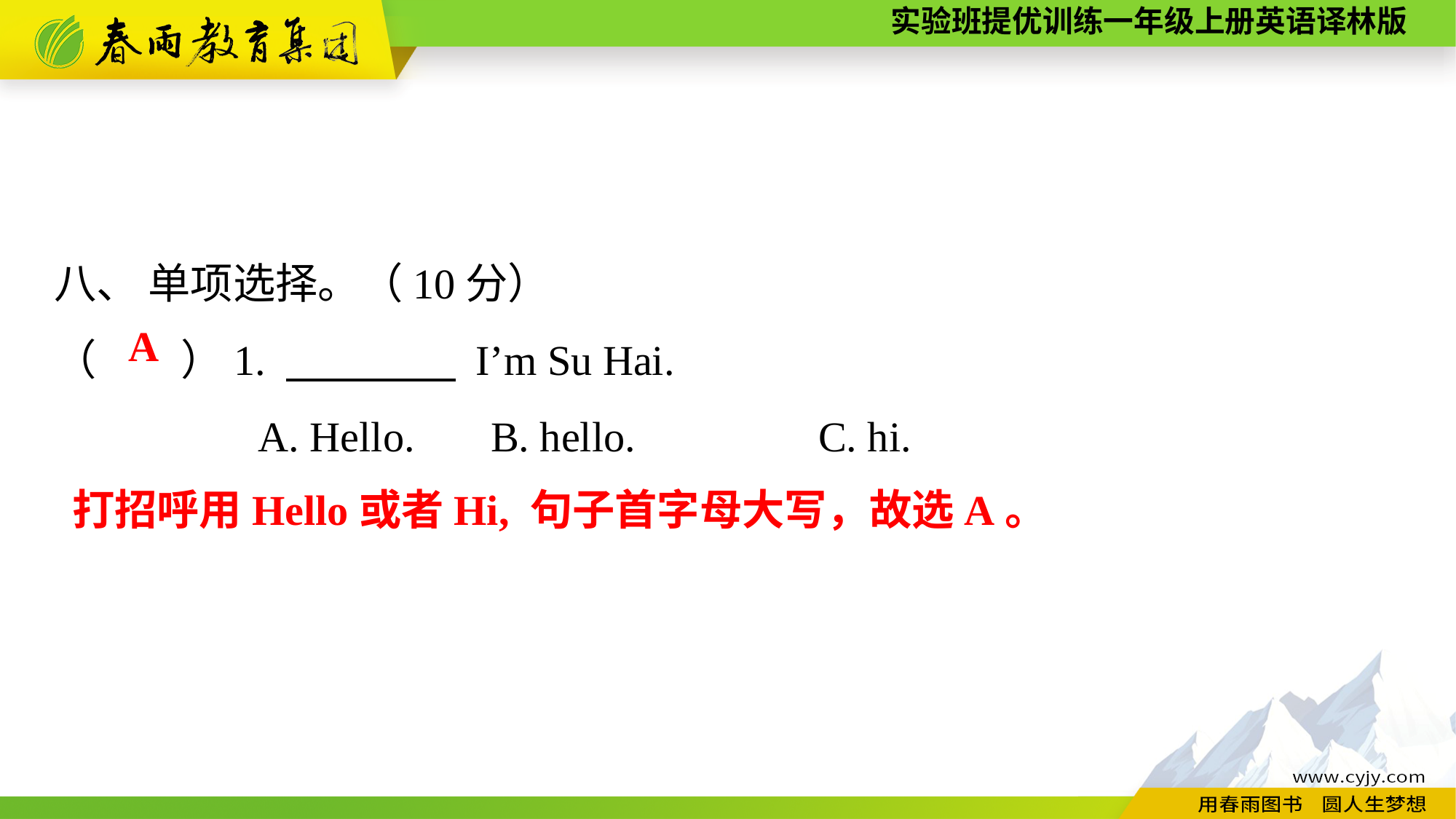

八、 单项选择。（10分）
（　　）1. 　　　　 I’m Su Hai.
A. Hello.	B. hello.		C. hi.
A
打招呼用Hello或者Hi, 句子首字母大写，故选A。